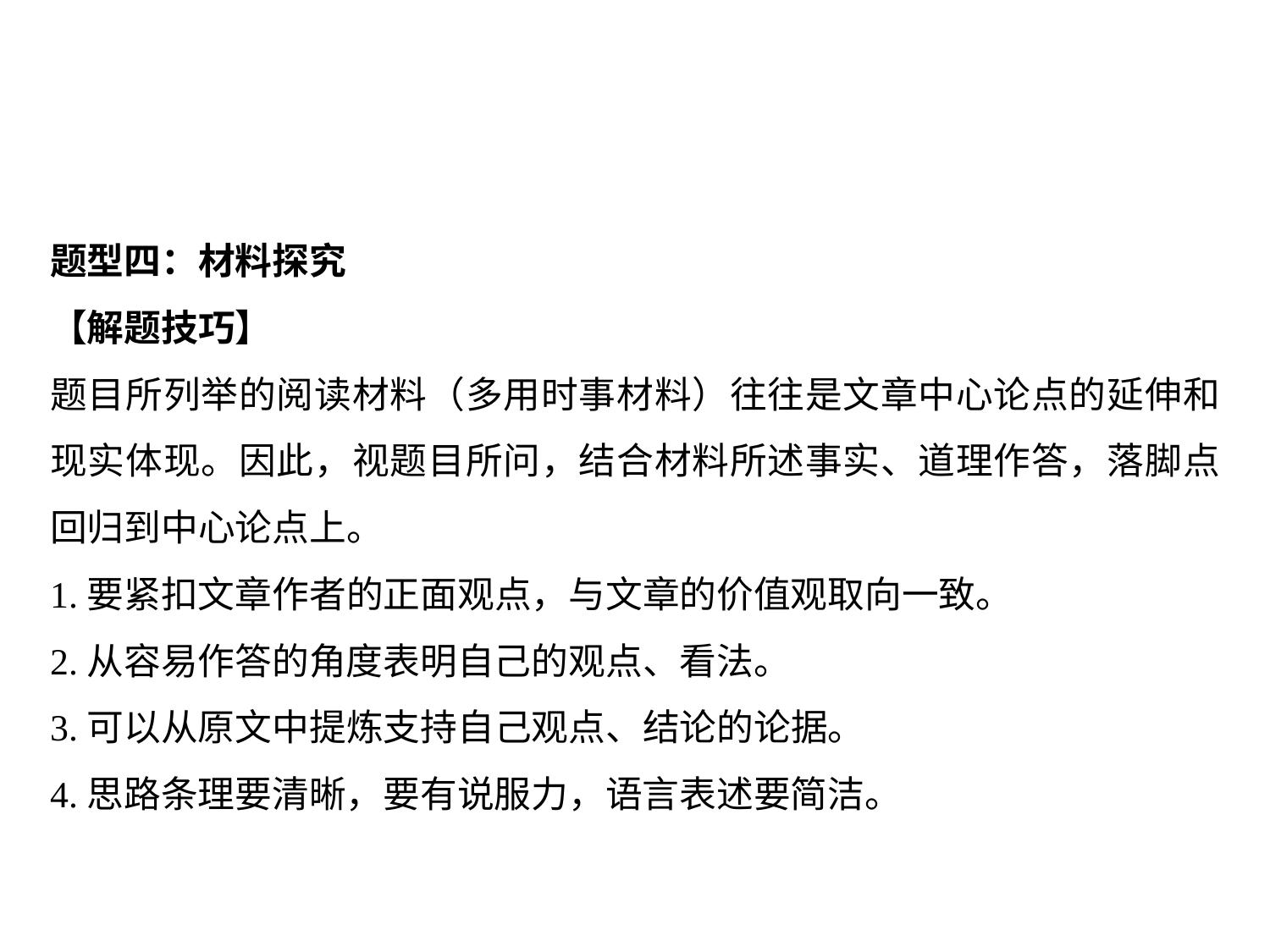

题型四：材料探究
【解题技巧】
题目所列举的阅读材料（多用时事材料）往往是文章中心论点的延伸和现实体现。因此，视题目所问，结合材料所述事实、道理作答，落脚点回归到中心论点上。
1.要紧扣文章作者的正面观点，与文章的价值观取向一致。
2.从容易作答的角度表明自己的观点、看法。
3.可以从原文中提炼支持自己观点、结论的论据。
4.思路条理要清晰，要有说服力，语言表述要简洁。